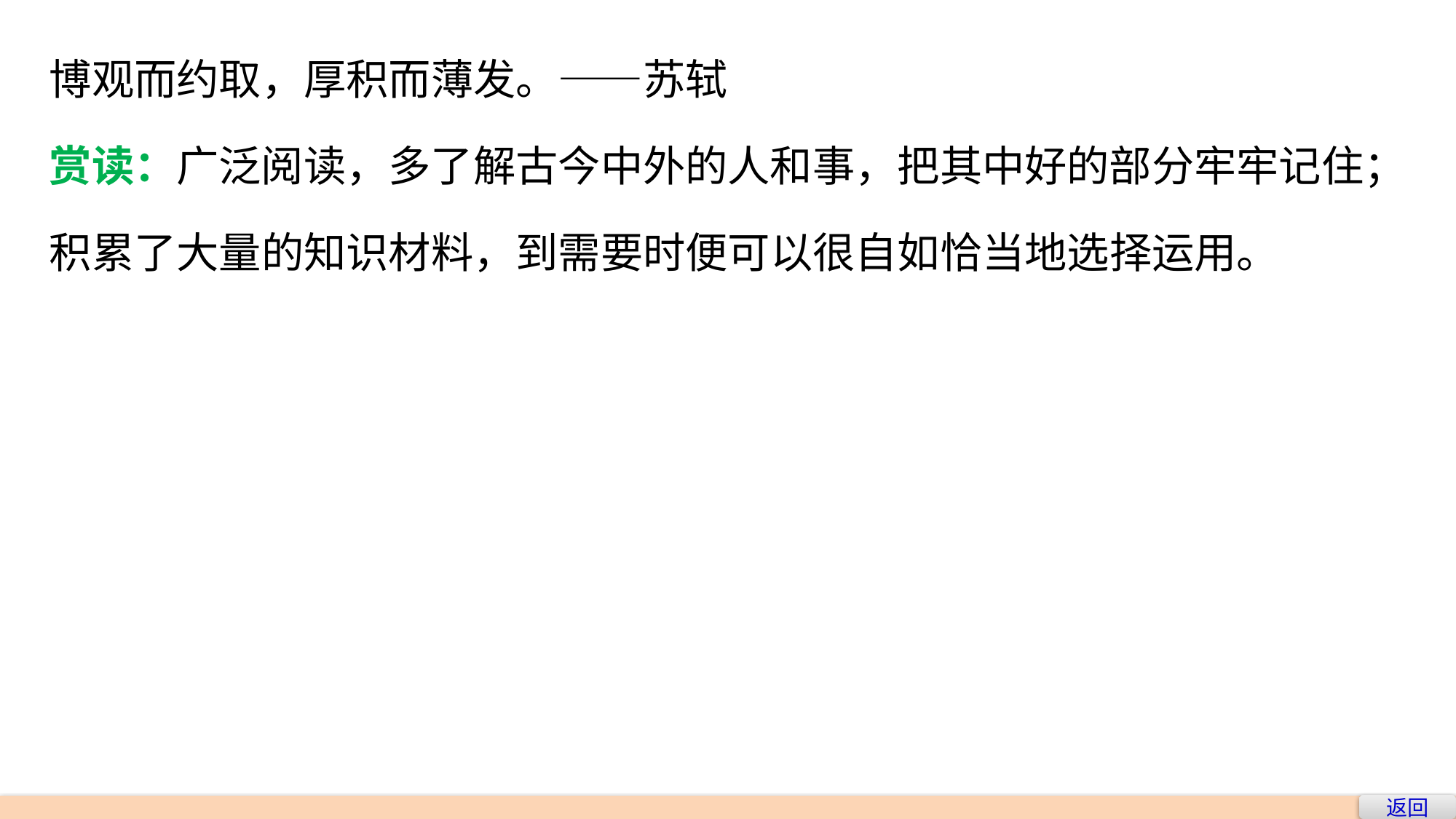

博观而约取，厚积而薄发。——苏轼
赏读：广泛阅读，多了解古今中外的人和事，把其中好的部分牢牢记住；积累了大量的知识材料，到需要时便可以很自如恰当地选择运用。
返回